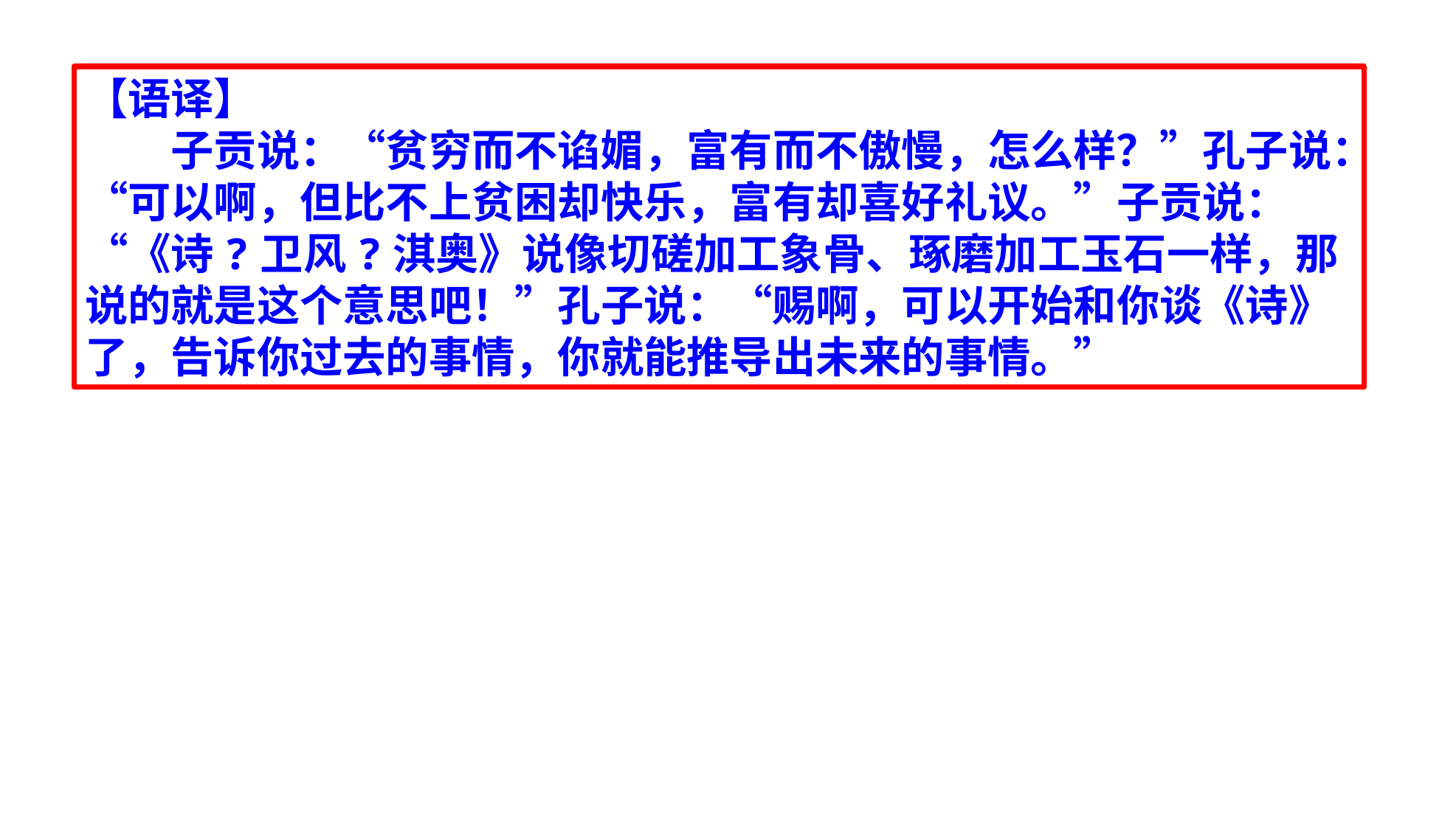

【语译】
　　子贡说：“贫穷而不谄媚，富有而不傲慢，怎么样？”孔子说：“可以啊，但比不上贫困却快乐，富有却喜好礼议。”子贡说：“《诗?卫风?淇奥》说像切磋加工象骨、琢磨加工玉石一样，那说的就是这个意思吧！”孔子说：“赐啊，可以开始和你谈《诗》了，告诉你过去的事情，你就能推导出未来的事情。”